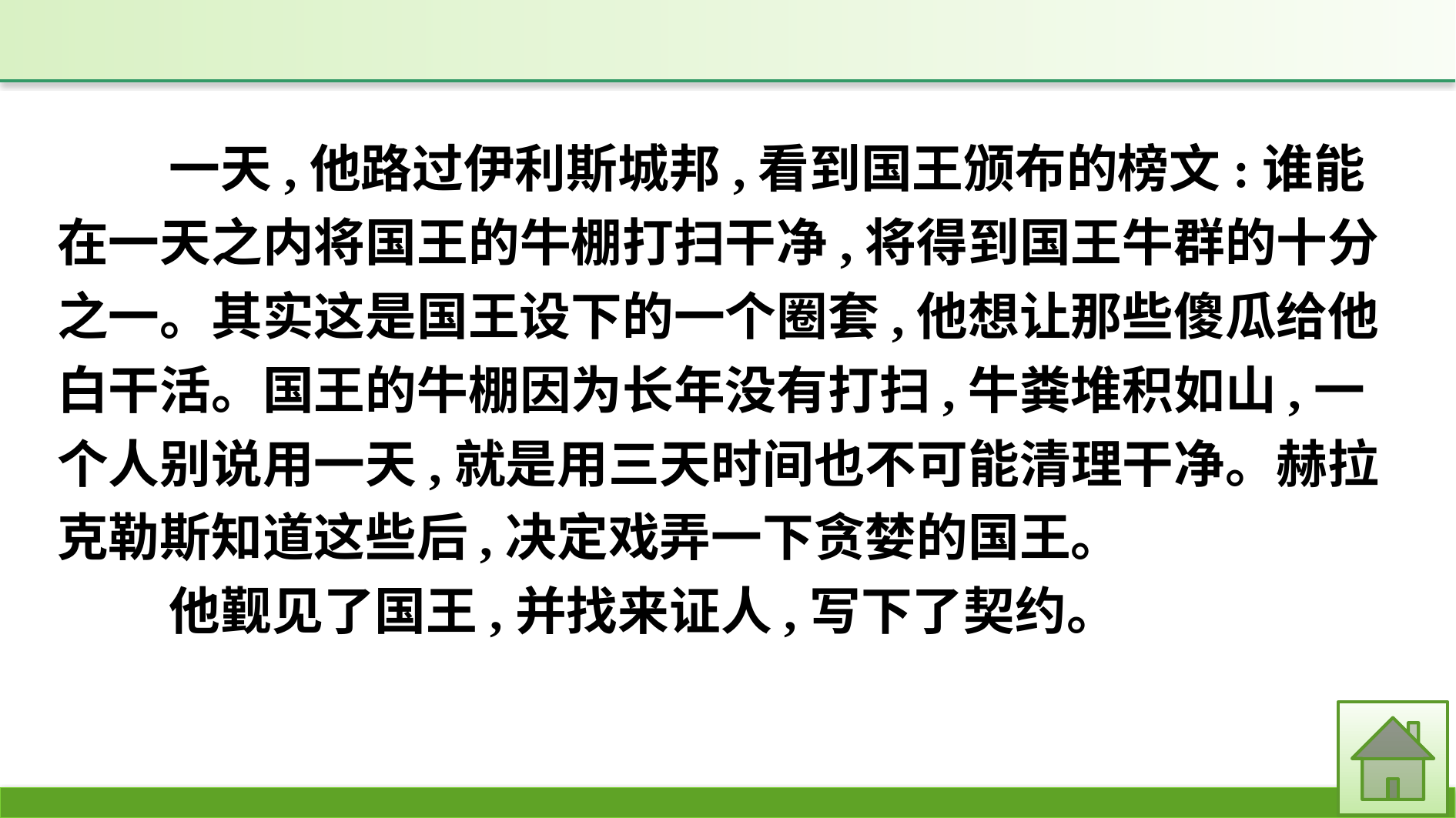

一天,他路过伊利斯城邦,看到国王颁布的榜文:谁能在一天之内将国王的牛棚打扫干净,将得到国王牛群的十分之一。其实这是国王设下的一个圈套,他想让那些傻瓜给他白干活。国王的牛棚因为长年没有打扫,牛粪堆积如山,一个人别说用一天,就是用三天时间也不可能清理干净。赫拉克勒斯知道这些后,决定戏弄一下贪婪的国王。
他觐见了国王,并找来证人,写下了契约。